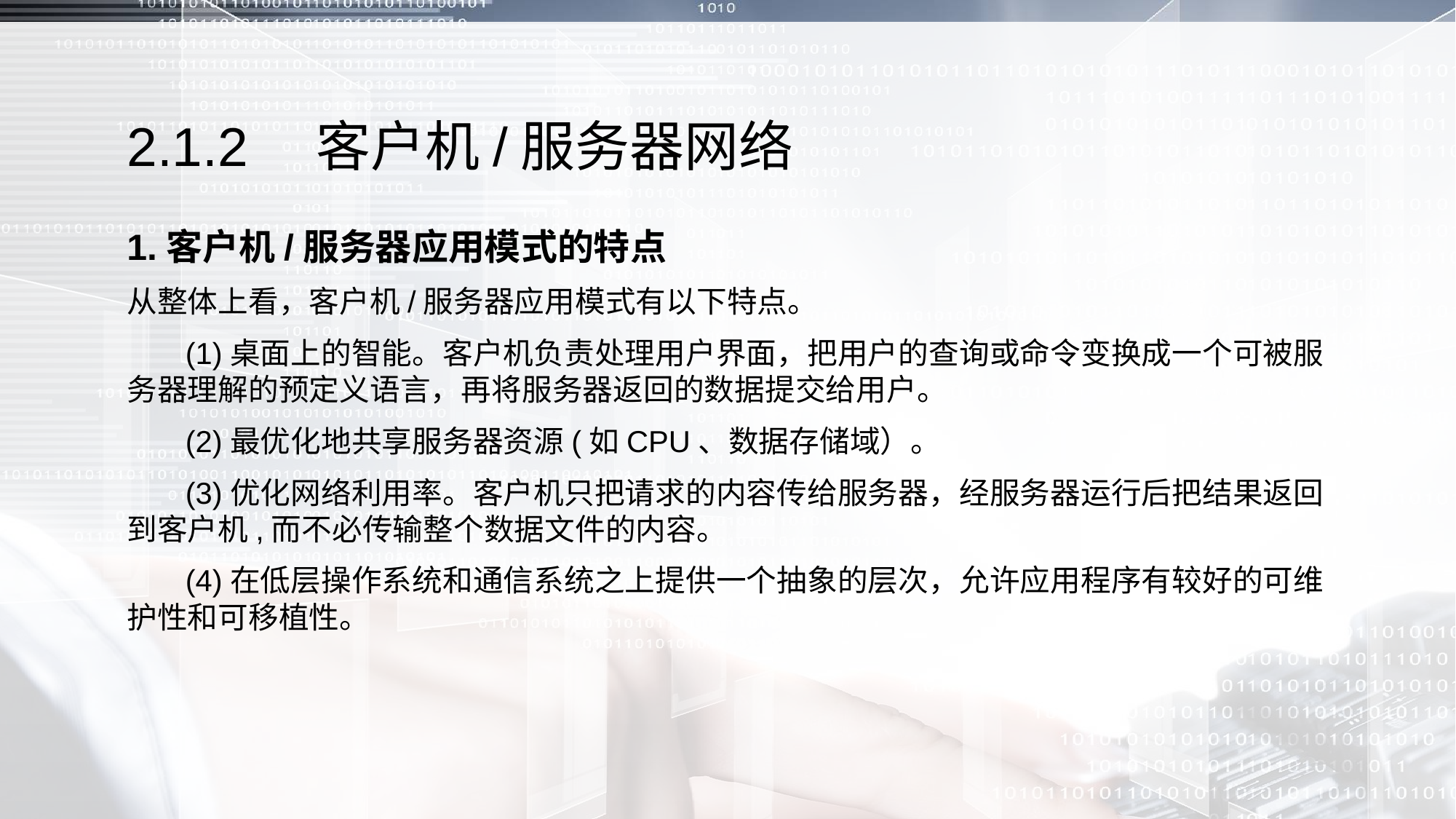

# 2.1.2　客户机/服务器网络
1.客户机/服务器应用模式的特点
从整体上看，客户机/服务器应用模式有以下特点。
       (1)桌面上的智能。客户机负责处理用户界面，把用户的查询或命令变换成一个可被服务器理解的预定义语言，再将服务器返回的数据提交给用户。
       (2)最优化地共享服务器资源(如CPU、数据存储域）。
       (3)优化网络利用率。客户机只把请求的内容传给服务器，经服务器运行后把结果返回到客户机,而不必传输整个数据文件的内容。
       (4)在低层操作系统和通信系统之上提供一个抽象的层次，允许应用程序有较好的可维护性和可移植性。